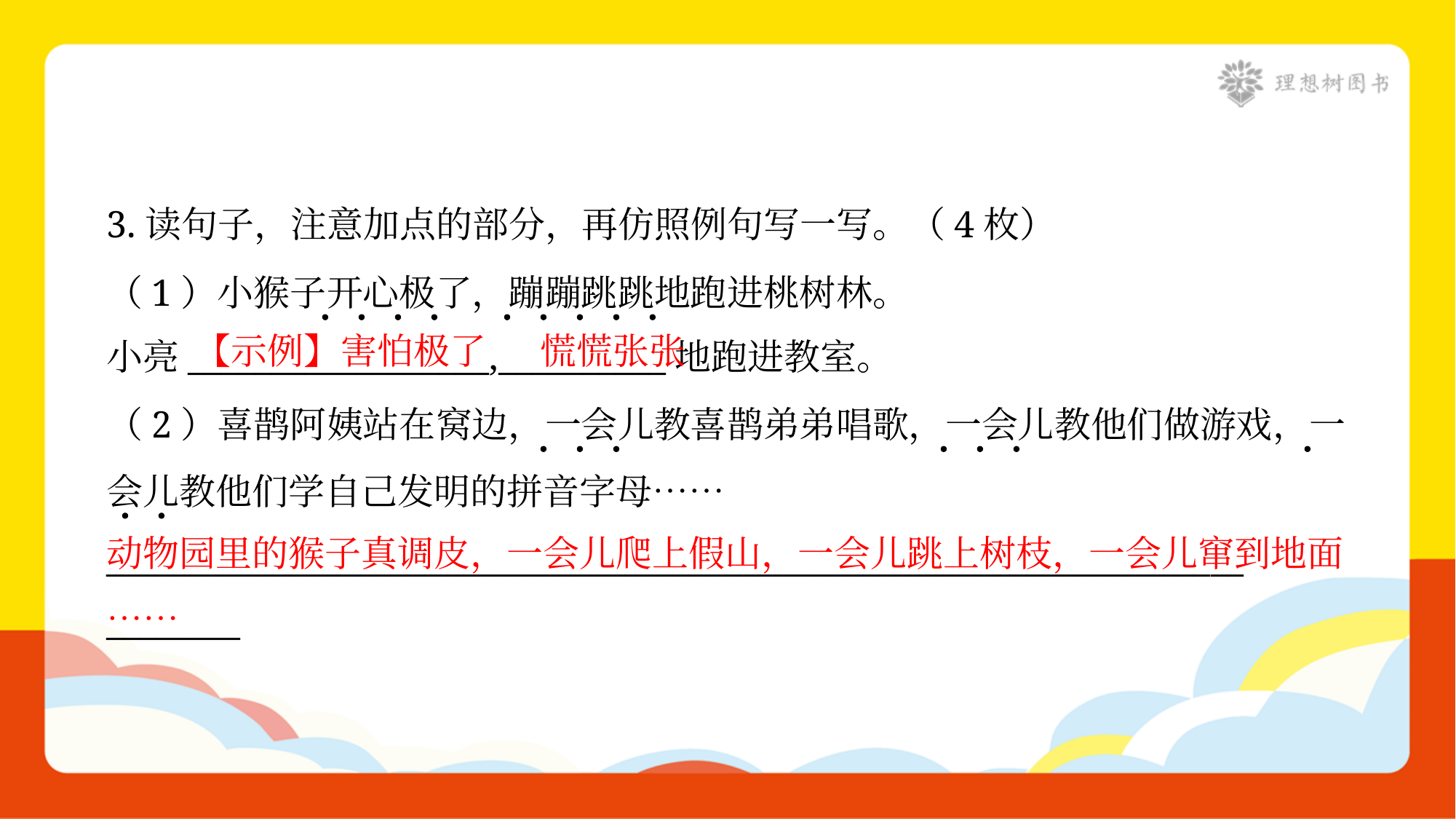

3.读句子，注意加点的部分，再仿照例句写一写。（4枚）
（1）小猴子开心极了，蹦蹦跳跳地跑进桃树林。
小亮__________________,__________地跑进教室。
【示例】害怕极了
慌慌张张

（2）喜鹊阿姨站在窝边，一会儿教喜鹊弟弟唱歌，一会儿教他们做游戏，一
会儿教他们学自己发明的拼音字母……
____________________________________________________________________
________

动物园里的猴子真调皮，一会儿爬上假山，一会儿跳上树枝，一会儿窜到地面……